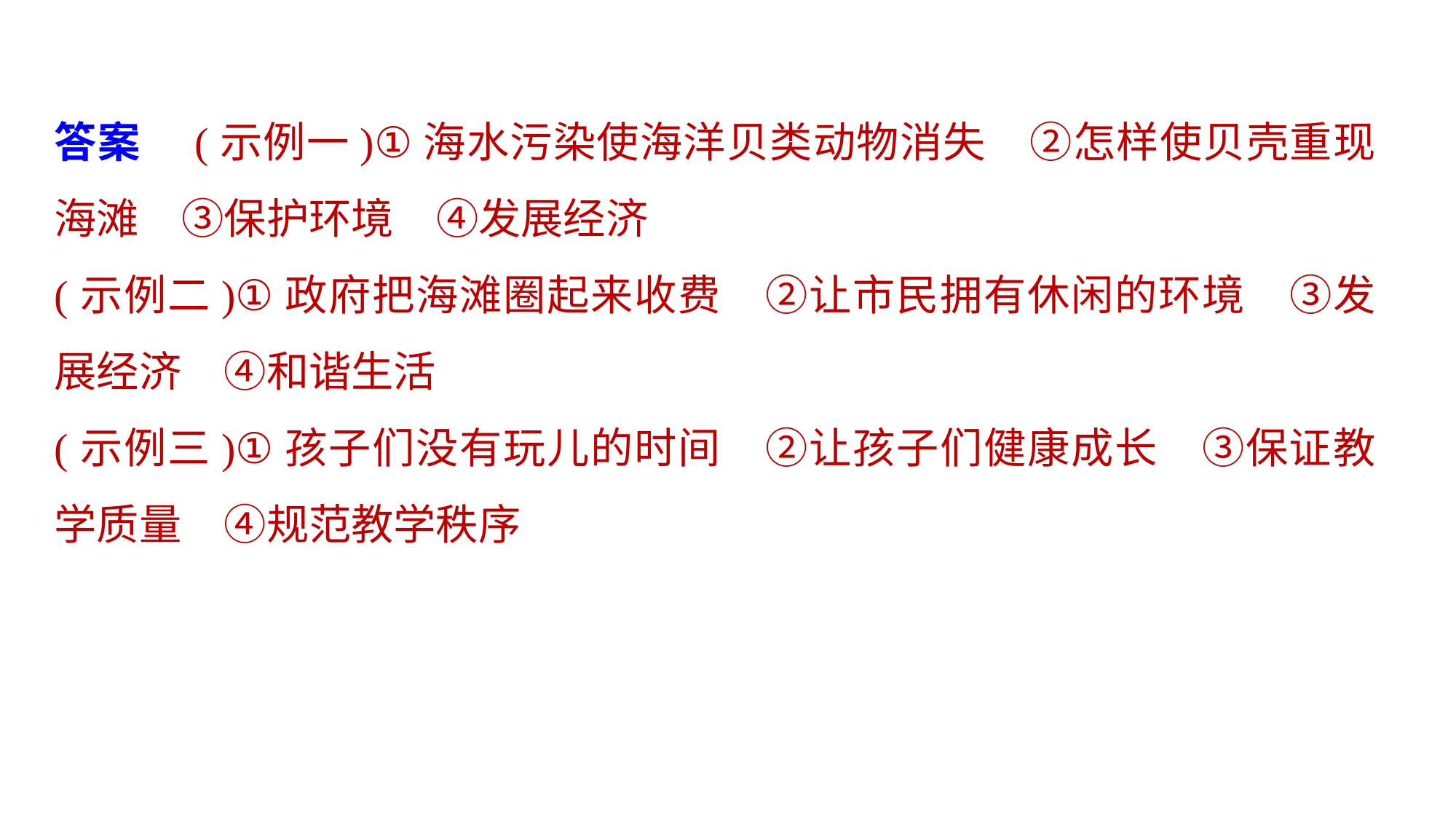

答案　(示例一)①海水污染使海洋贝类动物消失　②怎样使贝壳重现海滩　③保护环境　④发展经济
(示例二)①政府把海滩圈起来收费　②让市民拥有休闲的环境　③发展经济　④和谐生活
(示例三)①孩子们没有玩儿的时间　②让孩子们健康成长　③保证教学质量　④规范教学秩序